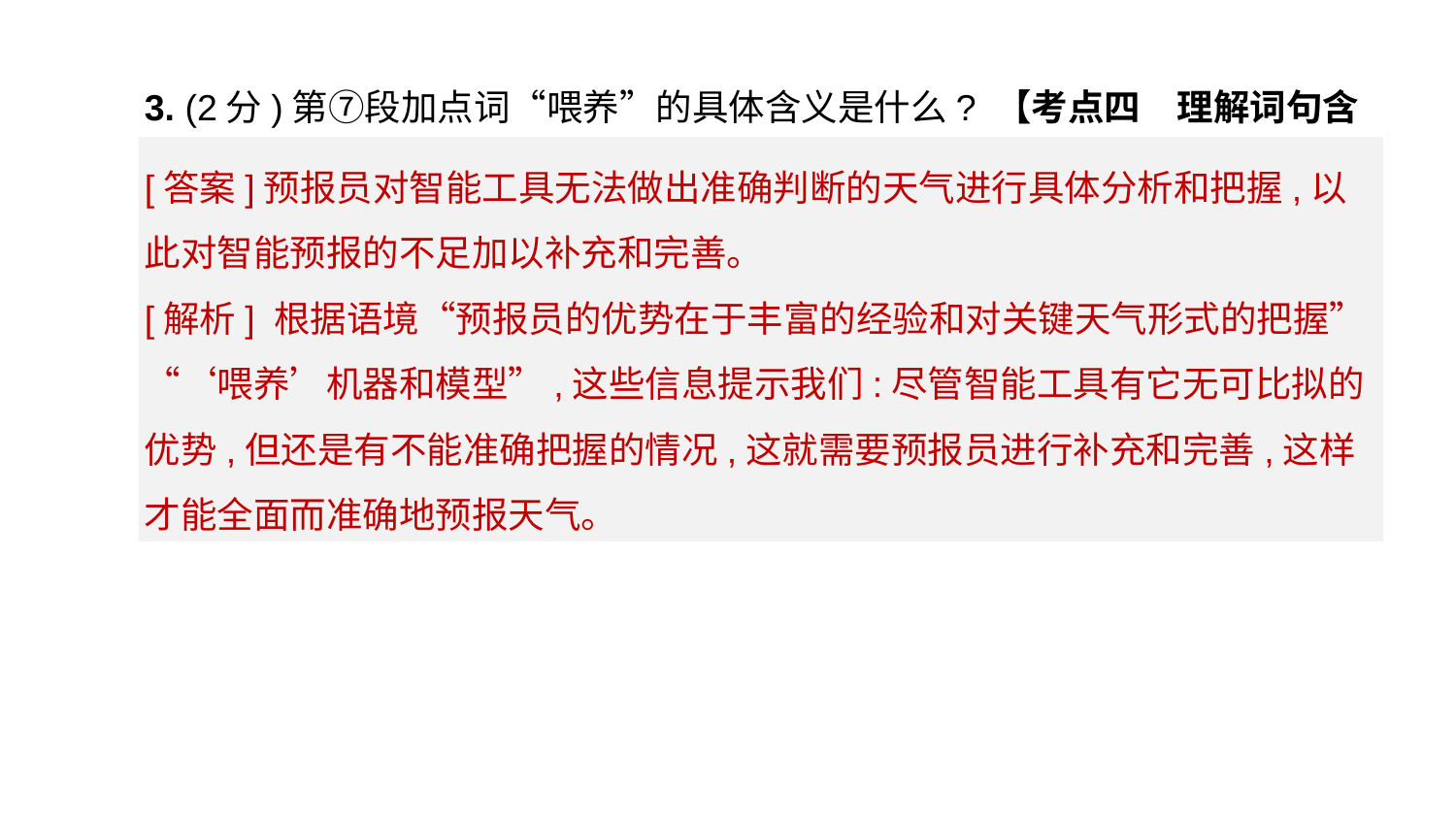

3. (2分)第⑦段加点词“喂养”的具体含义是什么? 【考点四　理解词句含义】
[答案]预报员对智能工具无法做出准确判断的天气进行具体分析和把握,以此对智能预报的不足加以补充和完善。
[解析] 根据语境“预报员的优势在于丰富的经验和对关键天气形式的把握” “‘喂养’机器和模型”,这些信息提示我们:尽管智能工具有它无可比拟的优势,但还是有不能准确把握的情况,这就需要预报员进行补充和完善,这样才能全面而准确地预报天气。